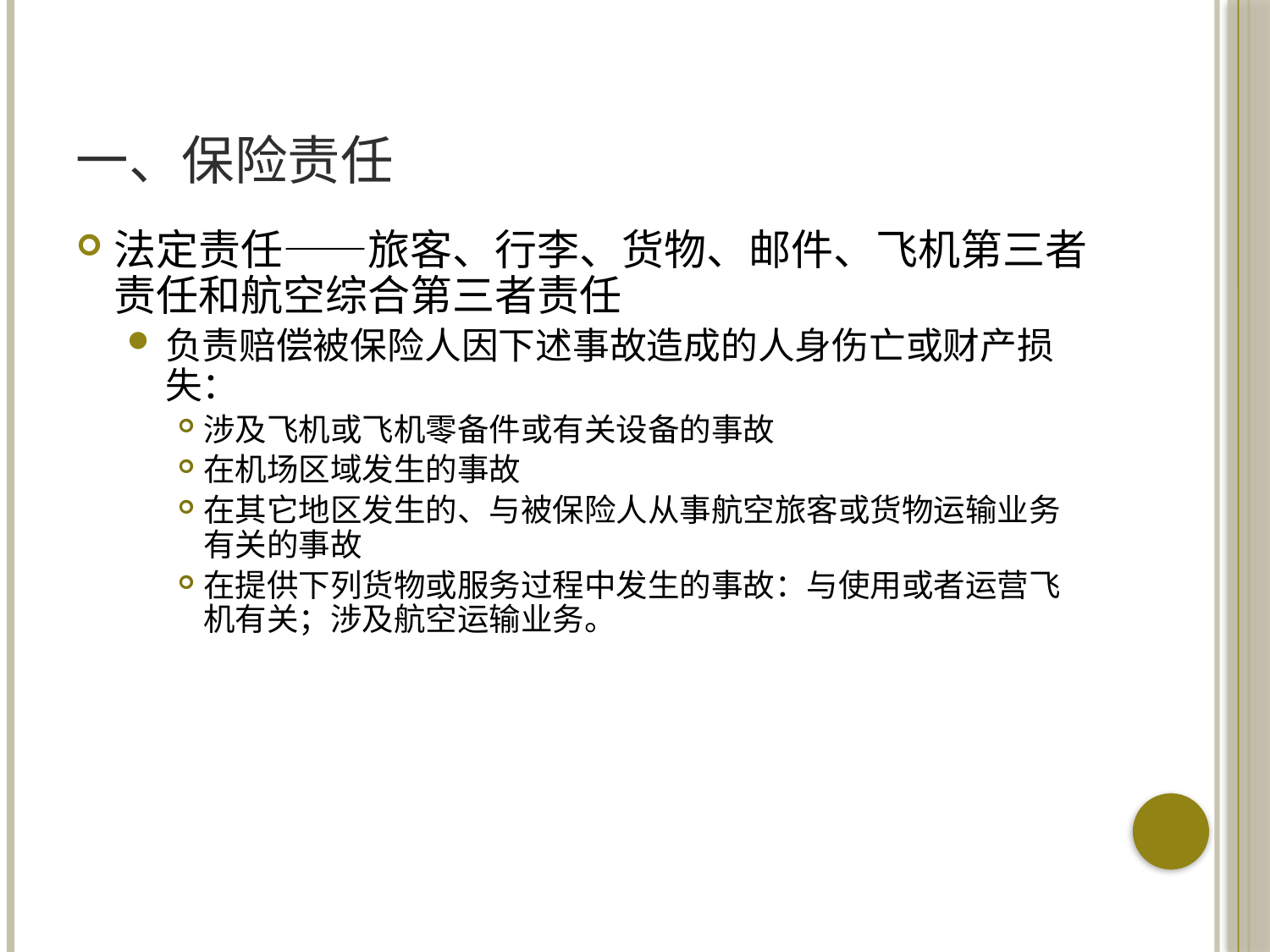

# 一、保险责任
法定责任——旅客、行李、货物、邮件、飞机第三者责任和航空综合第三者责任
负责赔偿被保险人因下述事故造成的人身伤亡或财产损失：
涉及飞机或飞机零备件或有关设备的事故
在机场区域发生的事故
在其它地区发生的、与被保险人从事航空旅客或货物运输业务有关的事故
在提供下列货物或服务过程中发生的事故：与使用或者运营飞机有关；涉及航空运输业务。